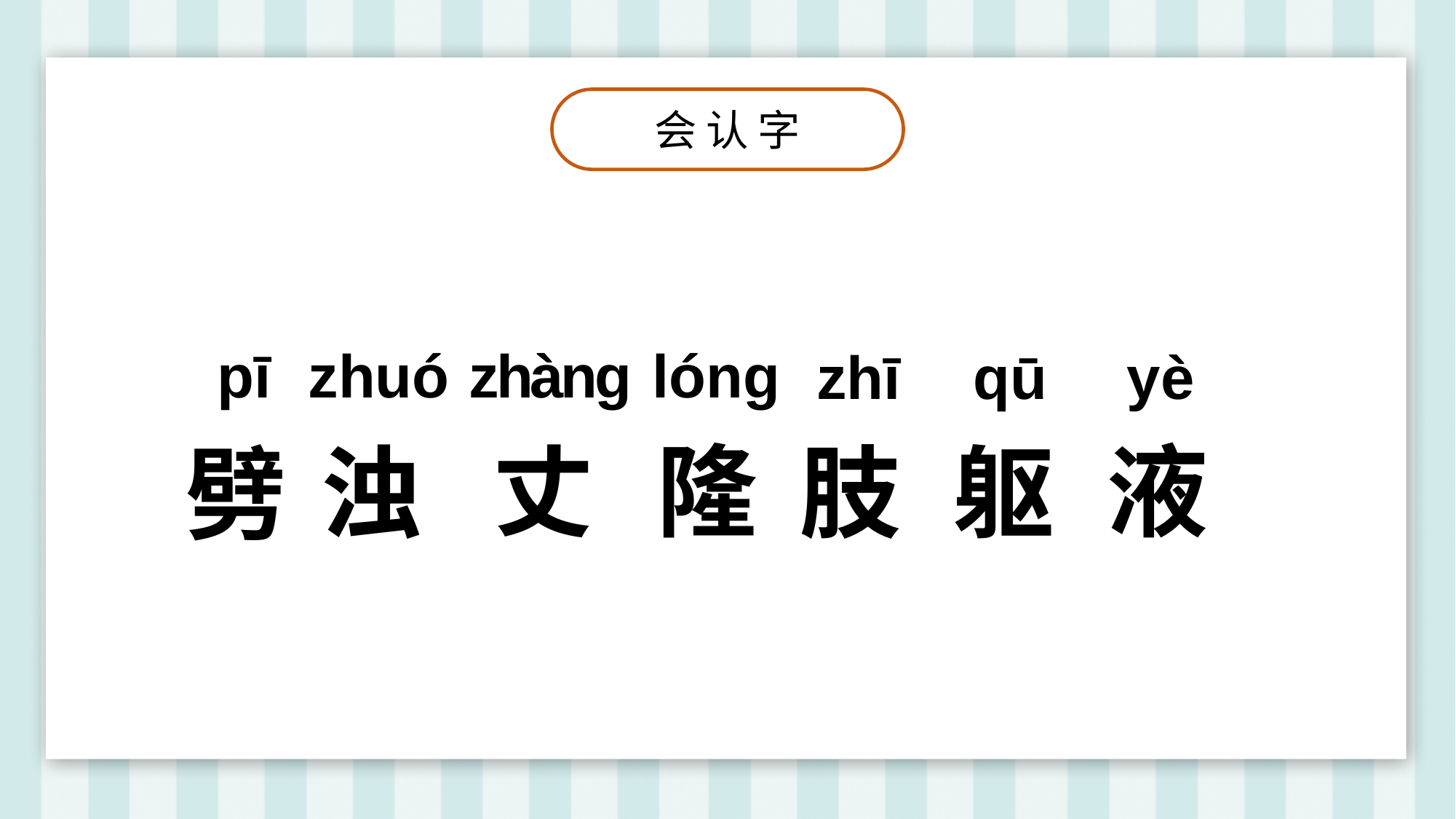

会 认 字
zhuó
zhàng
lóng
pī
zhī
qū
yè
丈
隆
液
浊
肢
躯
劈